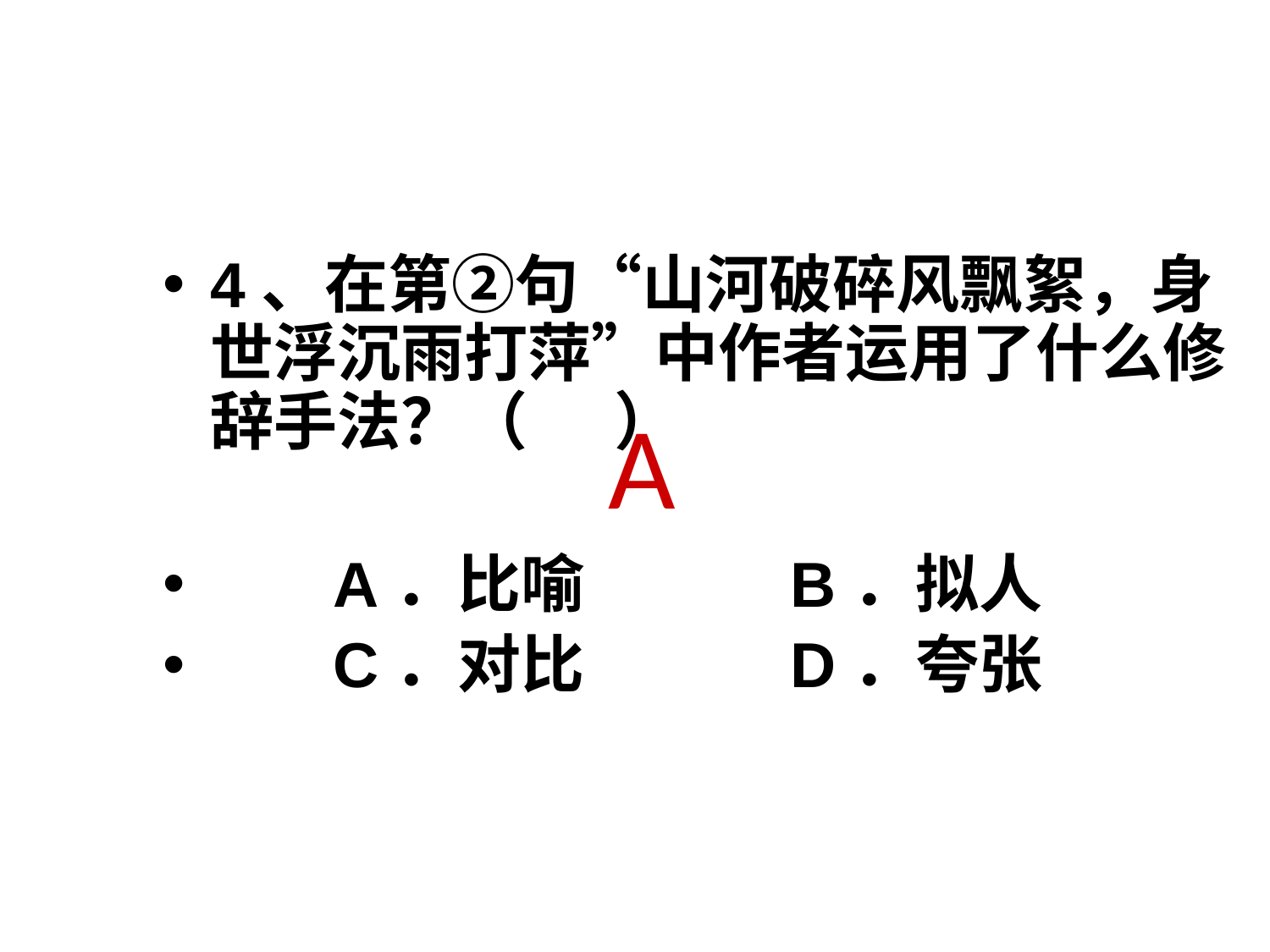

4、在第②句“山河破碎风飘絮，身世浮沉雨打萍”中作者运用了什么修辞手法？（      ）

       A．比喻　　　B．拟人
       C．对比　　　D．夸张
A